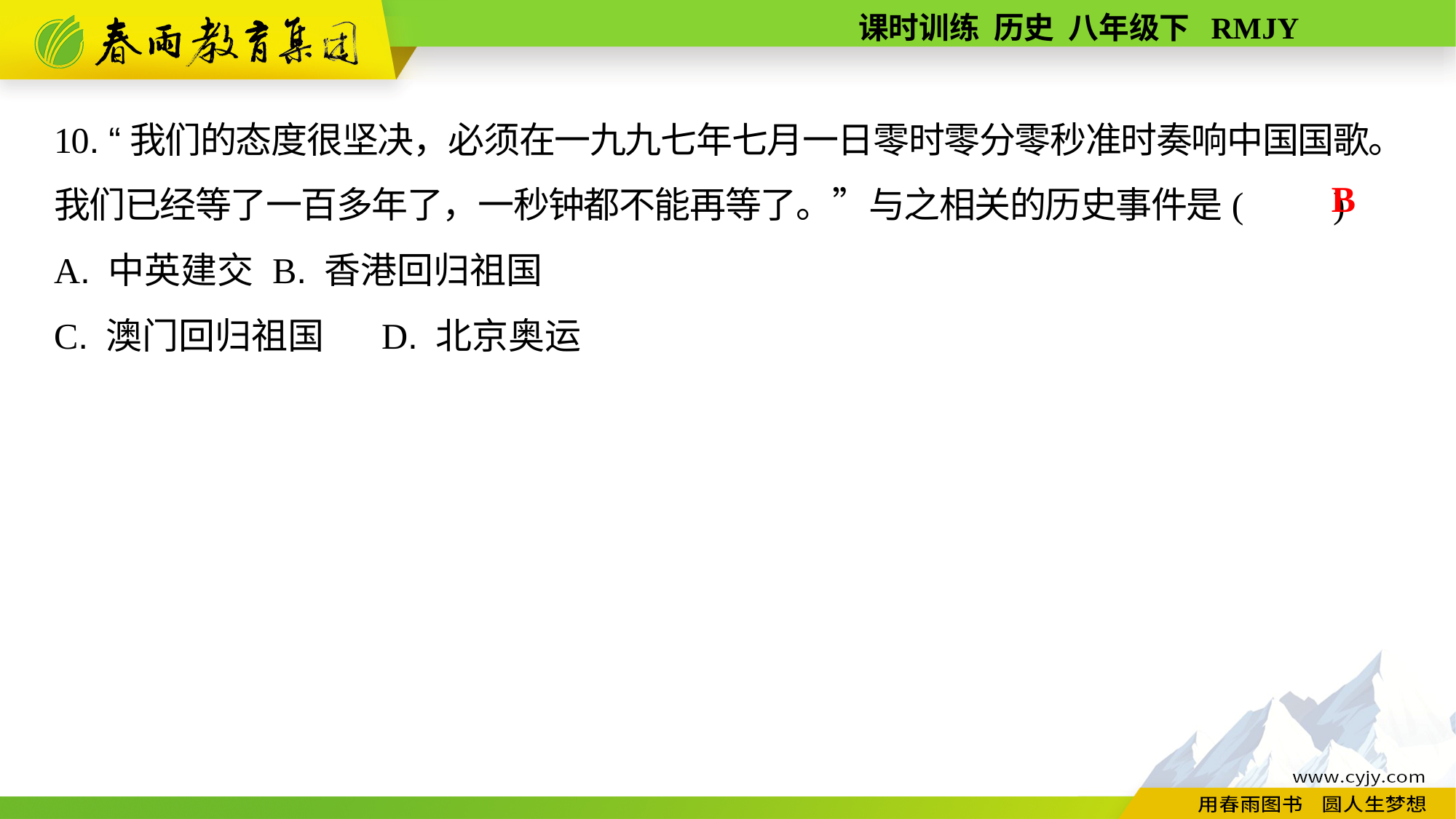

10. “我们的态度很坚决，必须在一九九七年七月一日零时零分零秒准时奏响中国国歌。我们已经等了一百多年了，一秒钟都不能再等了。”与之相关的历史事件是(　　)
A. 中英建交	B. 香港回归祖国
C. 澳门回归祖国	D. 北京奥运
B